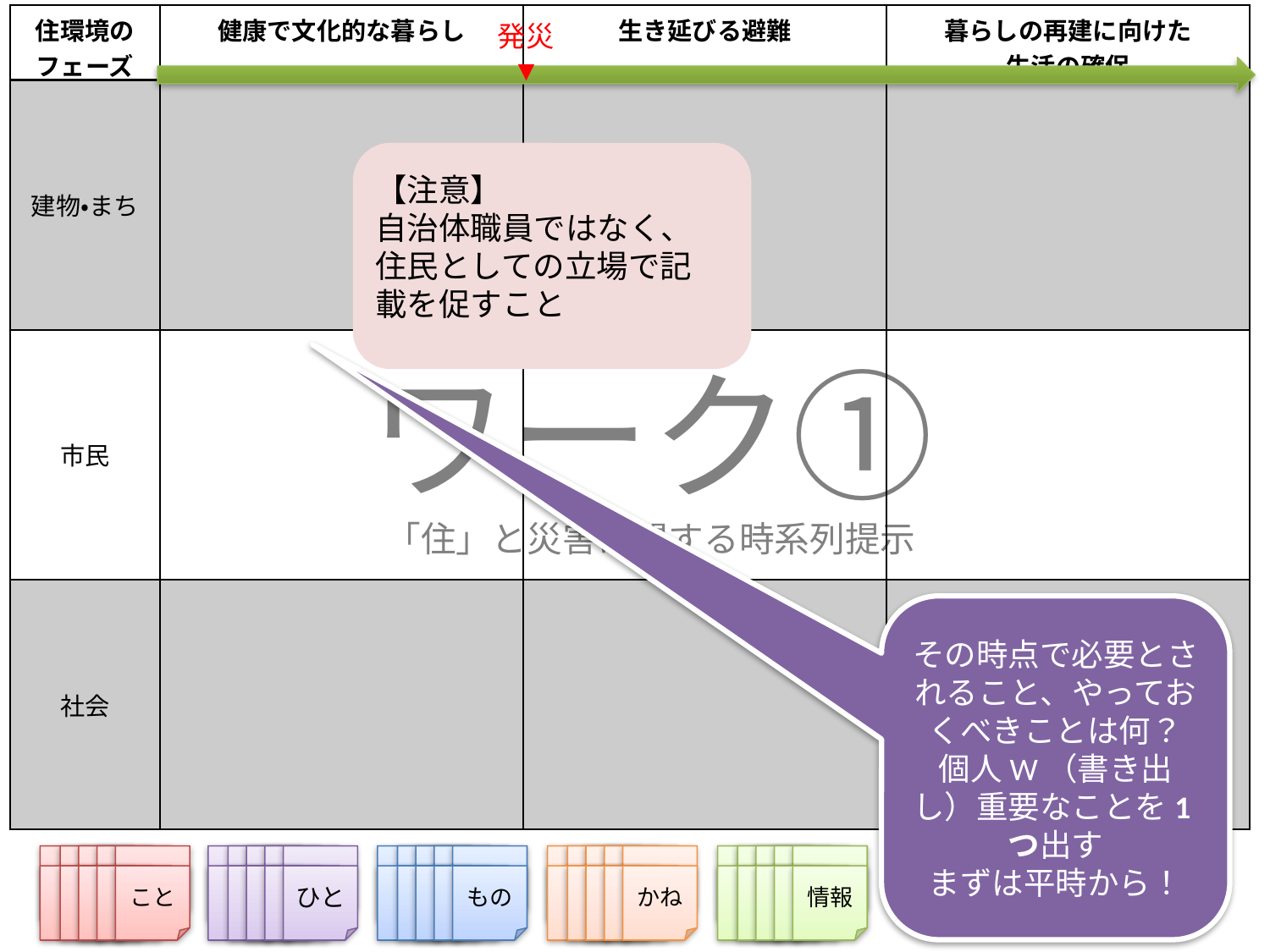

| 住環境のフェーズ | 健康で文化的な暮らし | 生き延びる避難 | 暮らしの再建に向けた 生活の確保 |
| --- | --- | --- | --- |
| 建物・まち |  |  |  |
| 市民 |  |  |  |
| 社会 |  |  |  |
発災
▼

【注意】
自治体職員ではなく、
住民としての立場で記載を促すこと
ワーク①
「住」と災害に関する時系列提示
その時点で必要とされること、やっておくべきことは何？
個人W（書き出し）重要なことを1つ出す
まずは平時から！

こと

ひと

もの

かね

情報
17